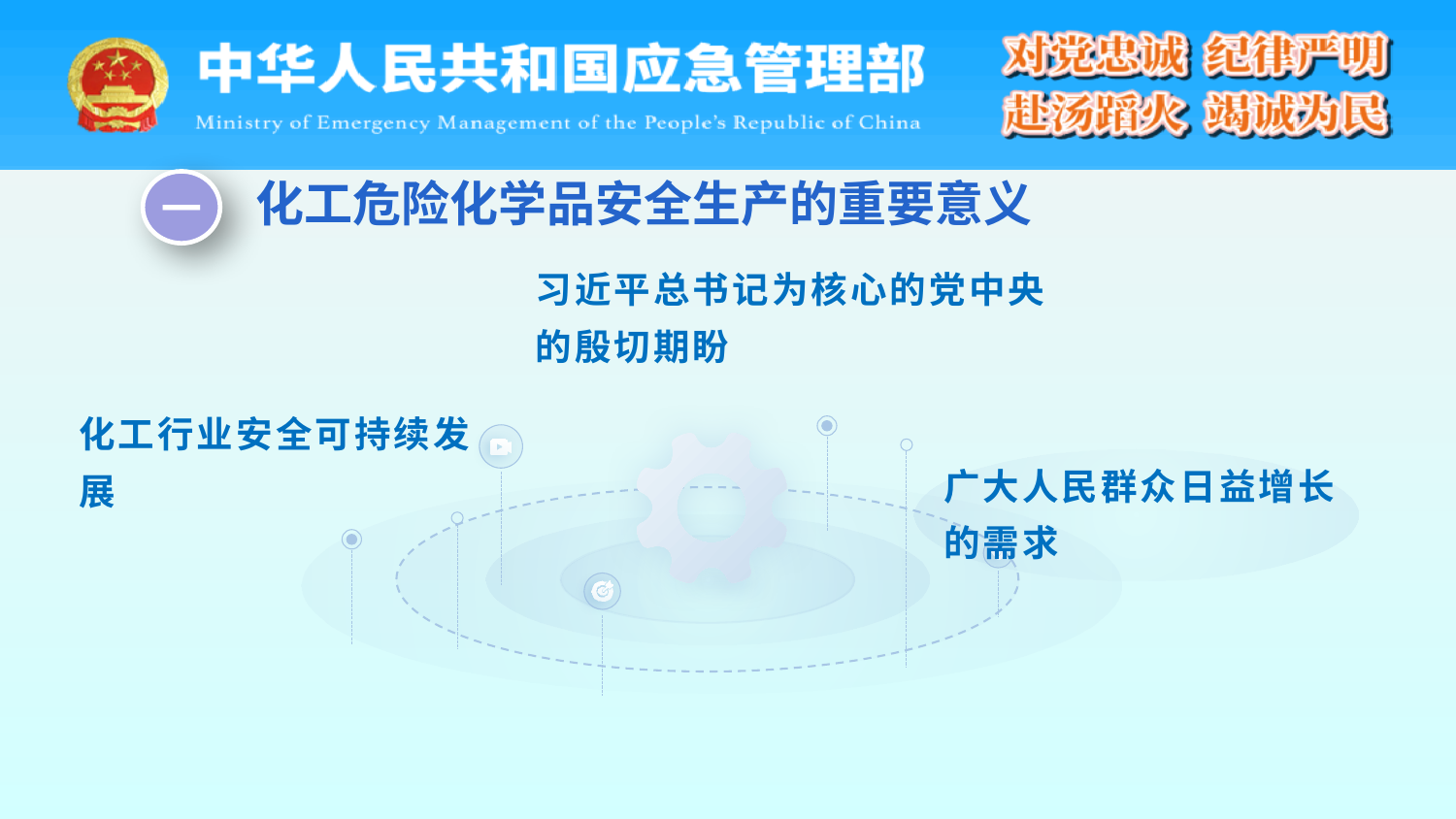

一
化工危险化学品安全生产的重要意义
习近平总书记为核心的党中央的殷切期盼
化工行业安全可持续发展

广大人民群众日益增长的需求

3